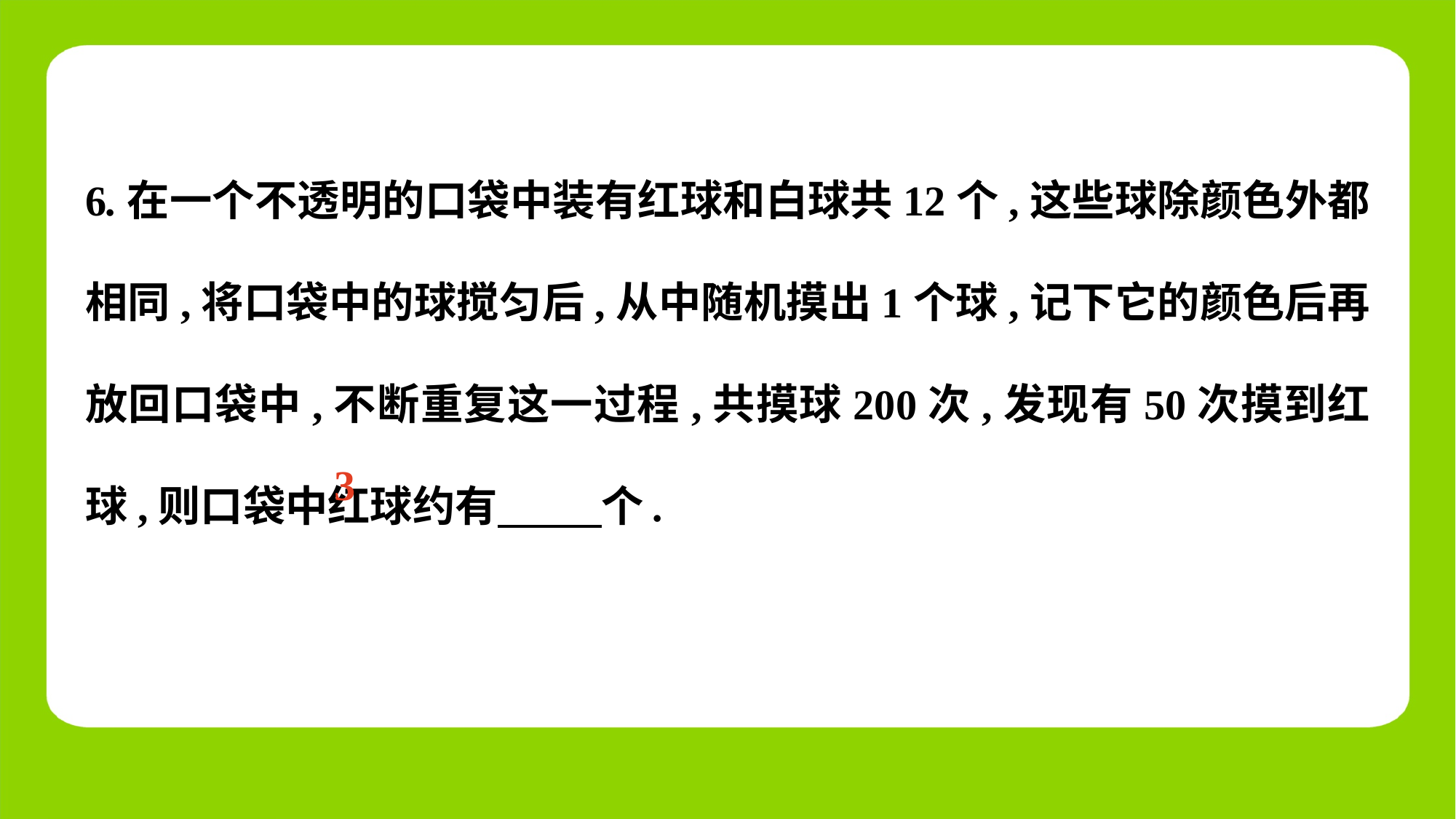

6.在一个不透明的口袋中装有红球和白球共12个,这些球除颜色外都相同,将口袋中的球搅匀后,从中随机摸出1个球,记下它的颜色后再放回口袋中,不断重复这一过程,共摸球200次,发现有50次摸到红球,则口袋中红球约有　  　个.
3